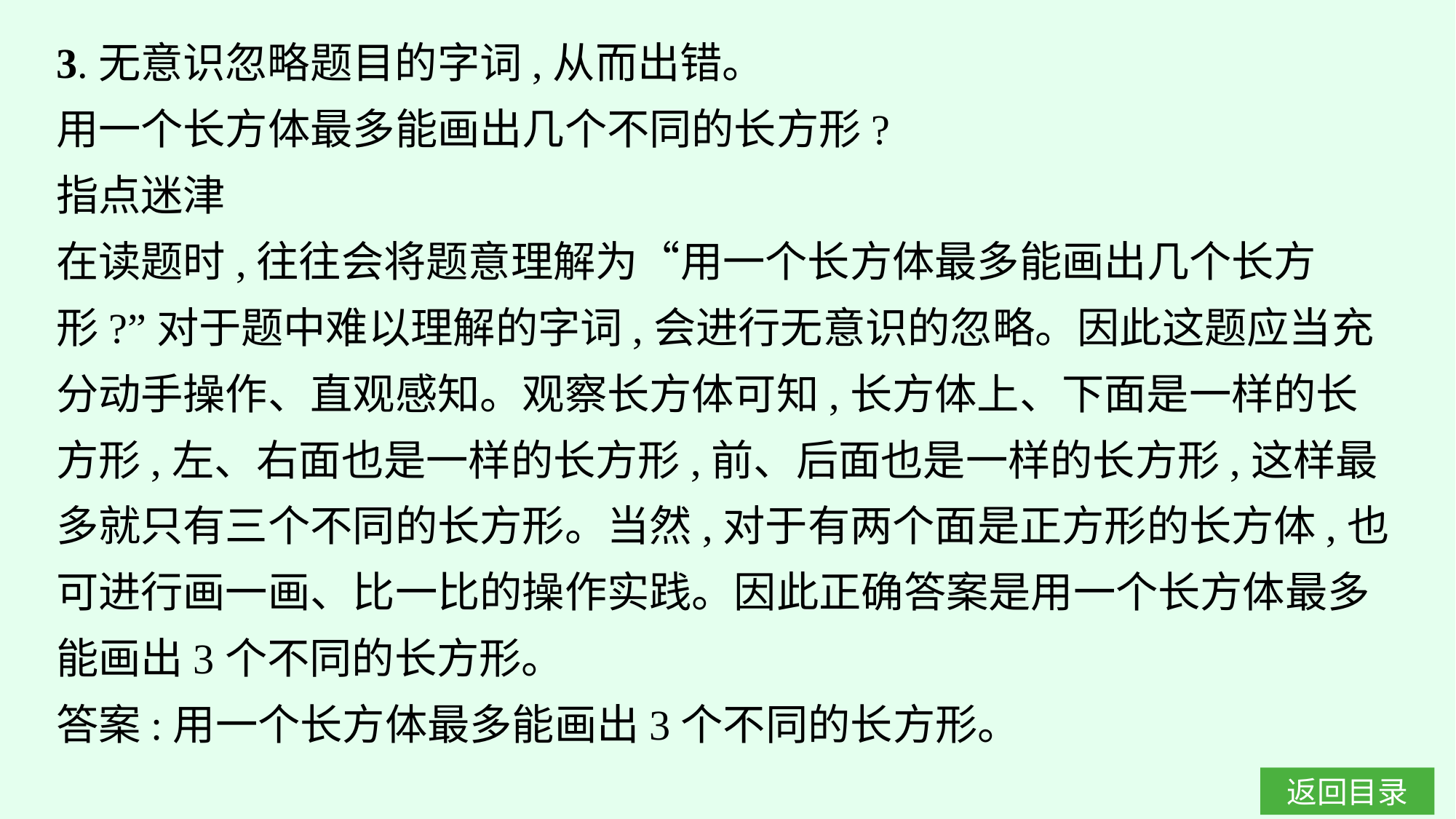

3.无意识忽略题目的字词,从而出错。
用一个长方体最多能画出几个不同的长方形?
指点迷津
在读题时,往往会将题意理解为“用一个长方体最多能画出几个长方形?”对于题中难以理解的字词,会进行无意识的忽略。因此这题应当充分动手操作、直观感知。观察长方体可知,长方体上、下面是一样的长方形,左、右面也是一样的长方形,前、后面也是一样的长方形,这样最多就只有三个不同的长方形。当然,对于有两个面是正方形的长方体,也可进行画一画、比一比的操作实践。因此正确答案是用一个长方体最多能画出3个不同的长方形。
答案:用一个长方体最多能画出3个不同的长方形。